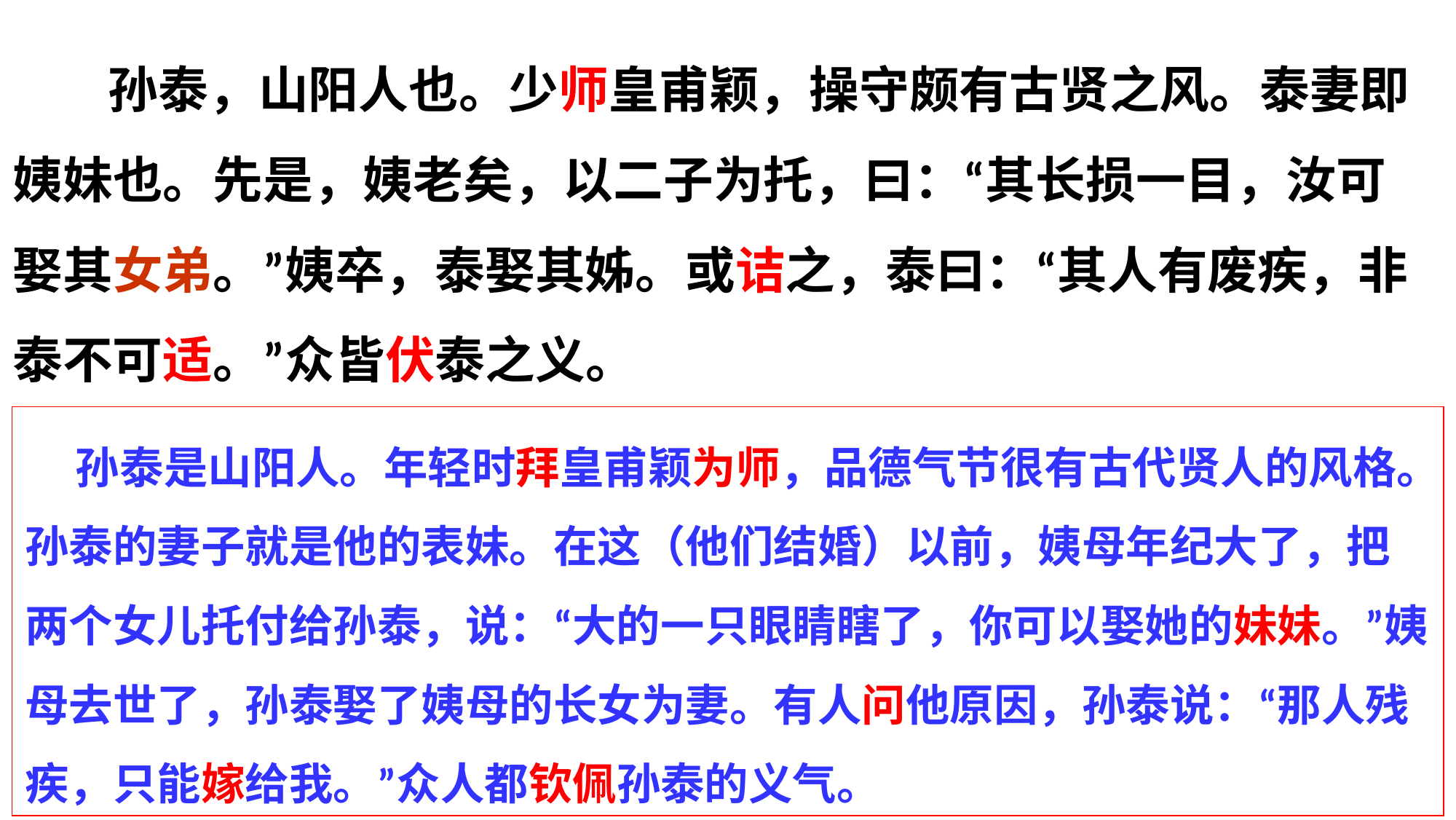

孙泰，山阳人也。少师皇甫颖，操守颇有古贤之风。泰妻即姨妹也。先是，姨老矣，以二子为托，曰：“其长损一目，汝可娶其女弟。”姨卒，泰娶其姊。或诘之，泰曰：“其人有废疾，非泰不可适。”众皆伏泰之义。
    孙泰是山阳人。年轻时拜皇甫颖为师，品德气节很有古代贤人的风格。孙泰的妻子就是他的表妹。在这（他们结婚）以前，姨母年纪大了，把两个女儿托付给孙泰，说：“大的一只眼睛瞎了，你可以娶她的妹妹。”姨母去世了，孙泰娶了姨母的长女为妻。有人问他原因，孙泰说：“那人残疾，只能嫁给我。”众人都钦佩孙泰的义气。